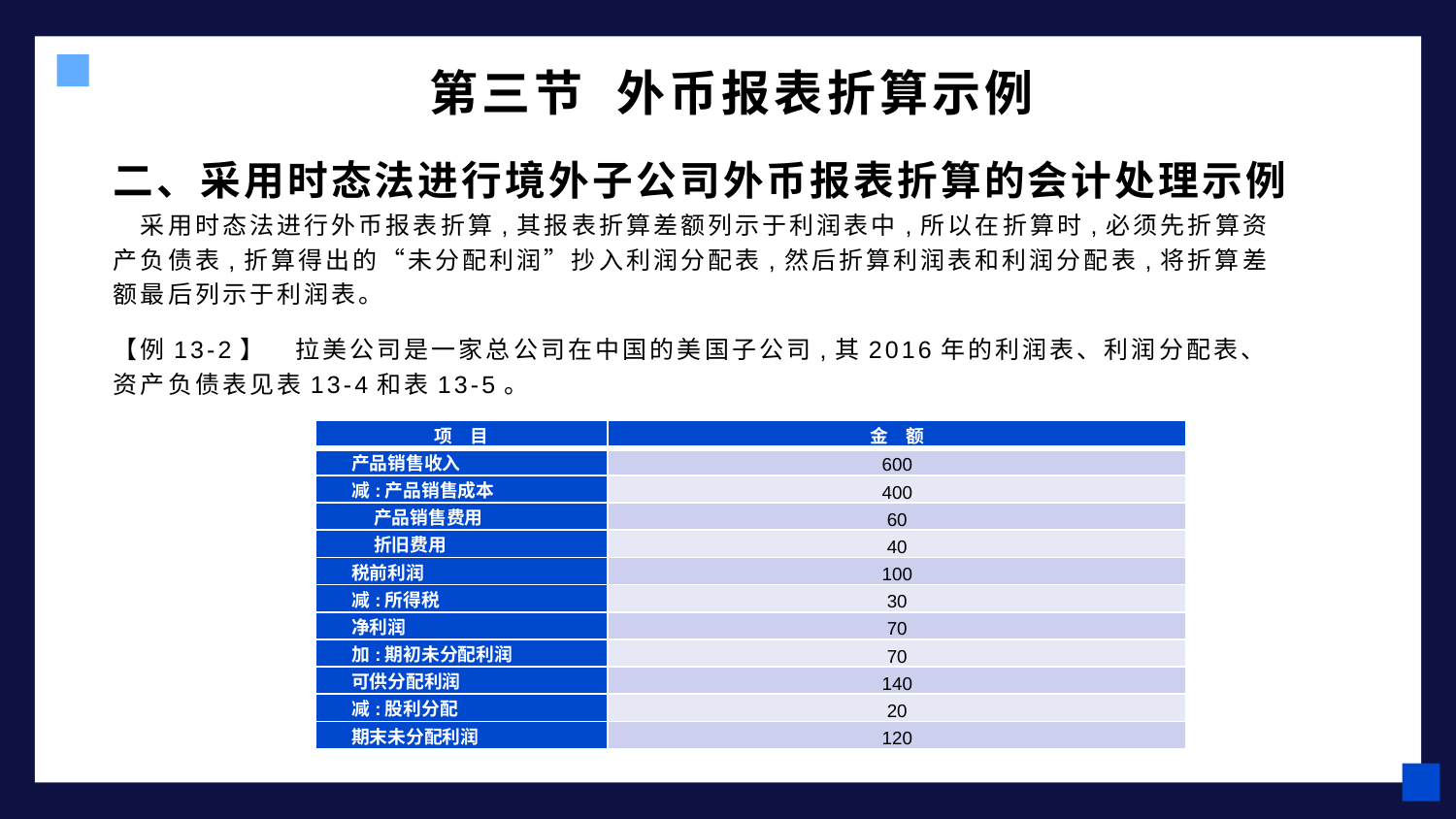

# 第三节  外币报表折算示例
二、采用时态法进行境外子公司外币报表折算的会计处理示例　采用时态法进行外币报表折算,其报表折算差额列示于利润表中,所以在折算时,必须先折算资产负债表,折算得出的“未分配利润”抄入利润分配表,然后折算利润表和利润分配表,将折算差额最后列示于利润表。
【例13-2】　拉美公司是一家总公司在中国的美国子公司,其2016年的利润表、利润分配表、资产负债表见表13-4和表13-5。

| 项　目 | 金　额 |
| --- | --- |
| 产品销售收入 | 600 |
| 减:产品销售成本 | 400 |
| 产品销售费用 | 60 |
| 折旧费用 | 40 |
| 税前利润 | 100 |
| 减:所得税 | 30 |
| 净利润 | 70 |
| 加:期初未分配利润 | 70 |
| 可供分配利润 | 140 |
| 减:股利分配 | 20 |
| 期末未分配利润 | 120 |